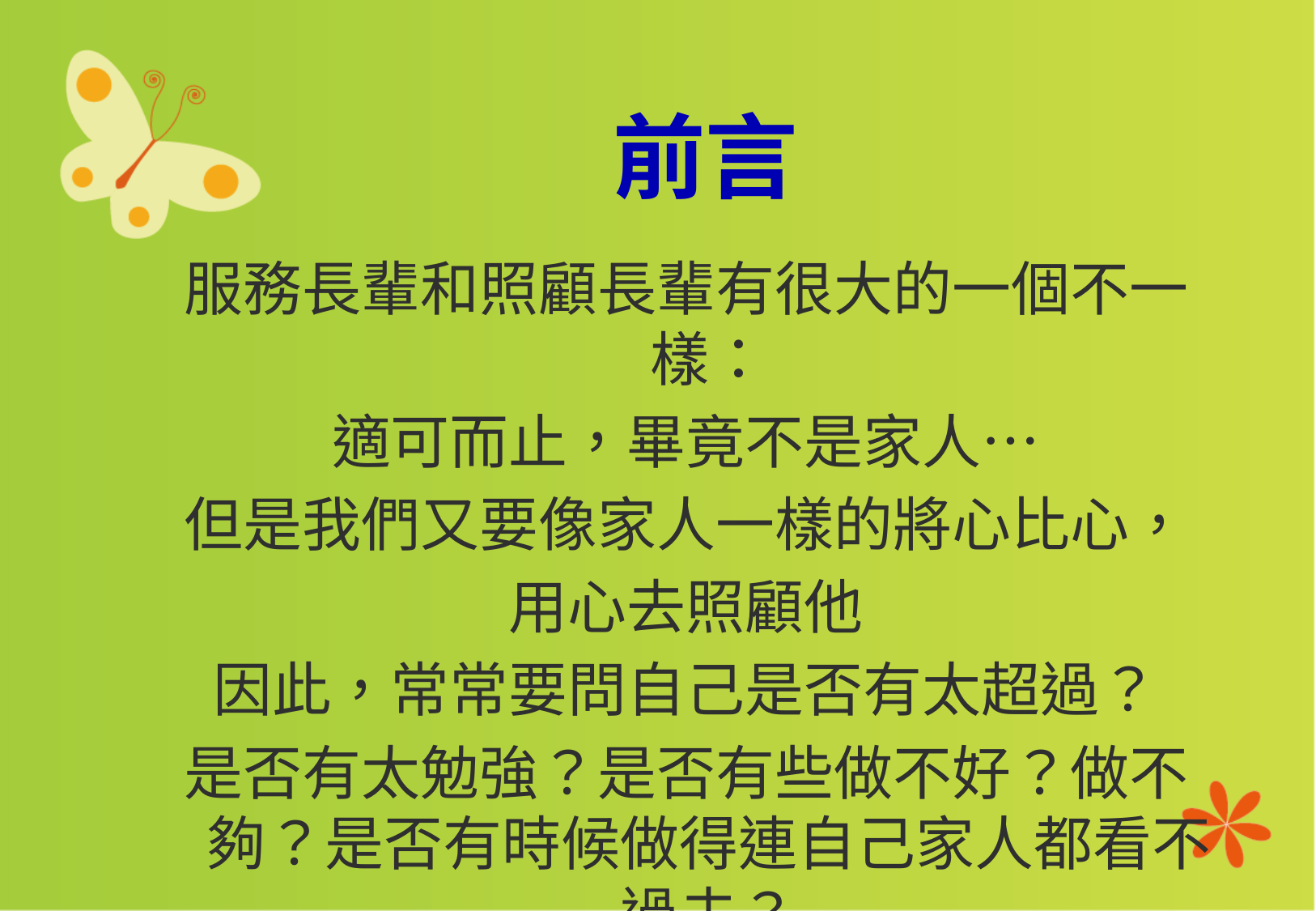

# 前言
服務長輩和照顧長輩有很大的一個不一樣：
適可而止，畢竟不是家人…
但是我們又要像家人一樣的將心比心，
用心去照顧他
因此，常常要問自己是否有太超過？
是否有太勉強？是否有些做不好？做不夠？是否有時候做得連自己家人都看不過去？